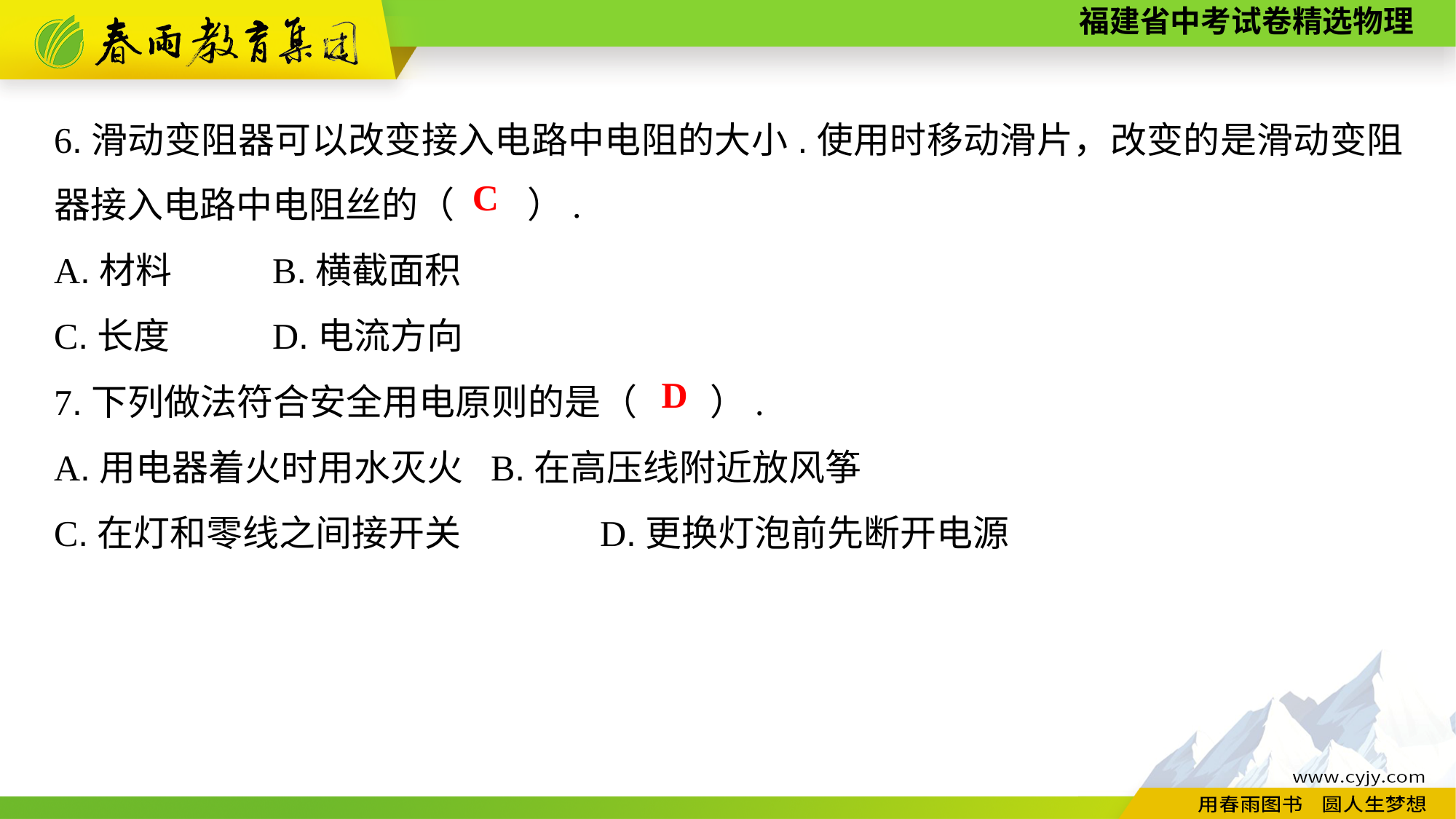

6.滑动变阻器可以改变接入电路中电阻的大小.使用时移动滑片，改变的是滑动变阻器接入电路中电阻丝的（　　）.
A.材料	B.横截面积
C.长度　　	D.电流方向
7.下列做法符合安全用电原则的是（　　）.
A.用电器着火时用水灭火	B.在高压线附近放风筝
C.在灯和零线之间接开关　　	D.更换灯泡前先断开电源
C
D